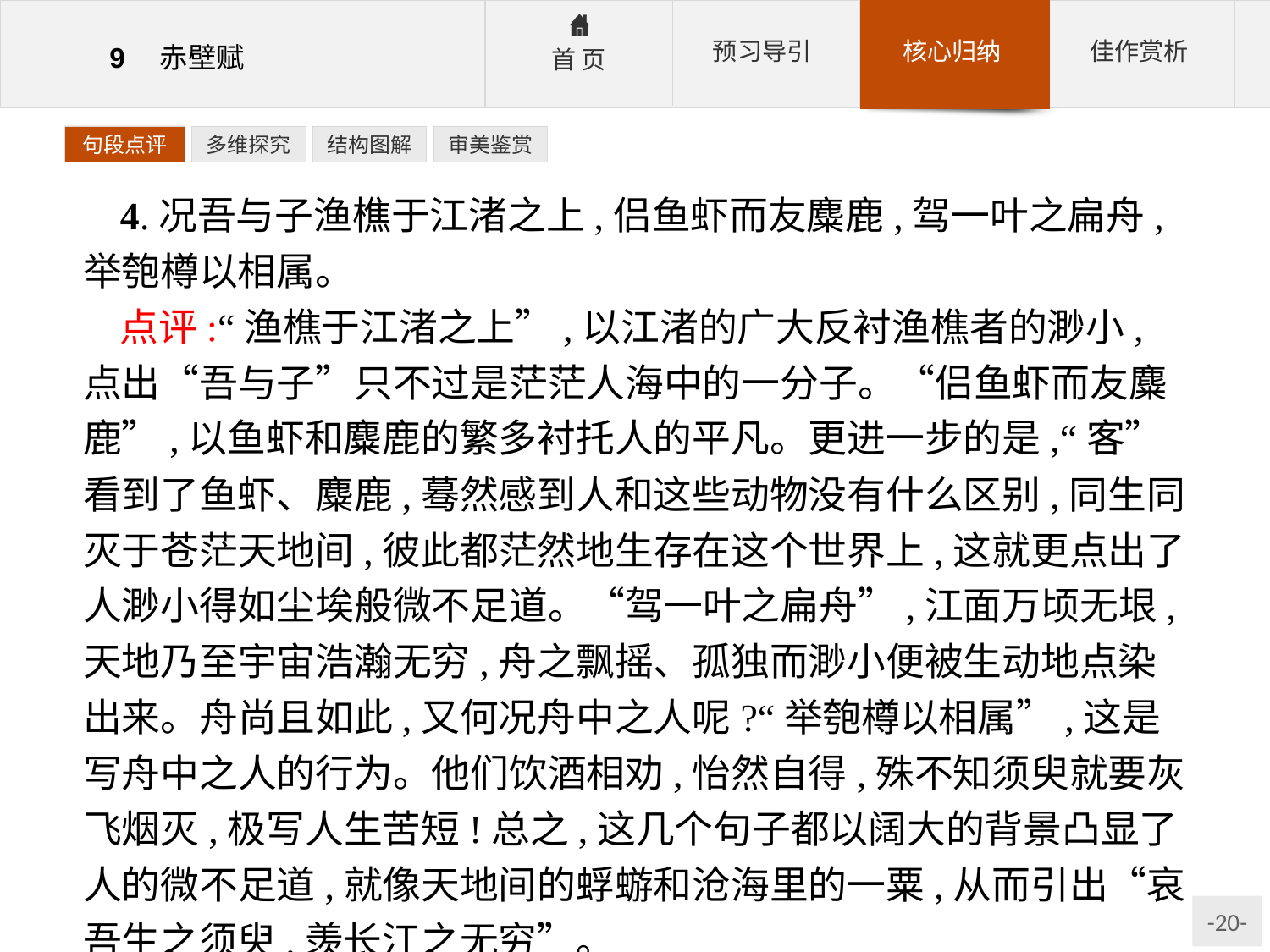

句段点评
多维探究
结构图解
审美鉴赏
4.况吾与子渔樵于江渚之上,侣鱼虾而友麋鹿,驾一叶之扁舟,举匏樽以相属。
点评:“渔樵于江渚之上”,以江渚的广大反衬渔樵者的渺小,点出“吾与子”只不过是茫茫人海中的一分子。“侣鱼虾而友麋鹿”,以鱼虾和麋鹿的繁多衬托人的平凡。更进一步的是,“客”看到了鱼虾、麋鹿,蓦然感到人和这些动物没有什么区别,同生同灭于苍茫天地间,彼此都茫然地生存在这个世界上,这就更点出了人渺小得如尘埃般微不足道。“驾一叶之扁舟”,江面万顷无垠,天地乃至宇宙浩瀚无穷,舟之飘摇、孤独而渺小便被生动地点染出来。舟尚且如此,又何况舟中之人呢?“举匏樽以相属”,这是写舟中之人的行为。他们饮酒相劝,怡然自得,殊不知须臾就要灰飞烟灭,极写人生苦短!总之,这几个句子都以阔大的背景凸显了人的微不足道,就像天地间的蜉蝣和沧海里的一粟,从而引出“哀吾生之须臾,羡长江之无穷”。